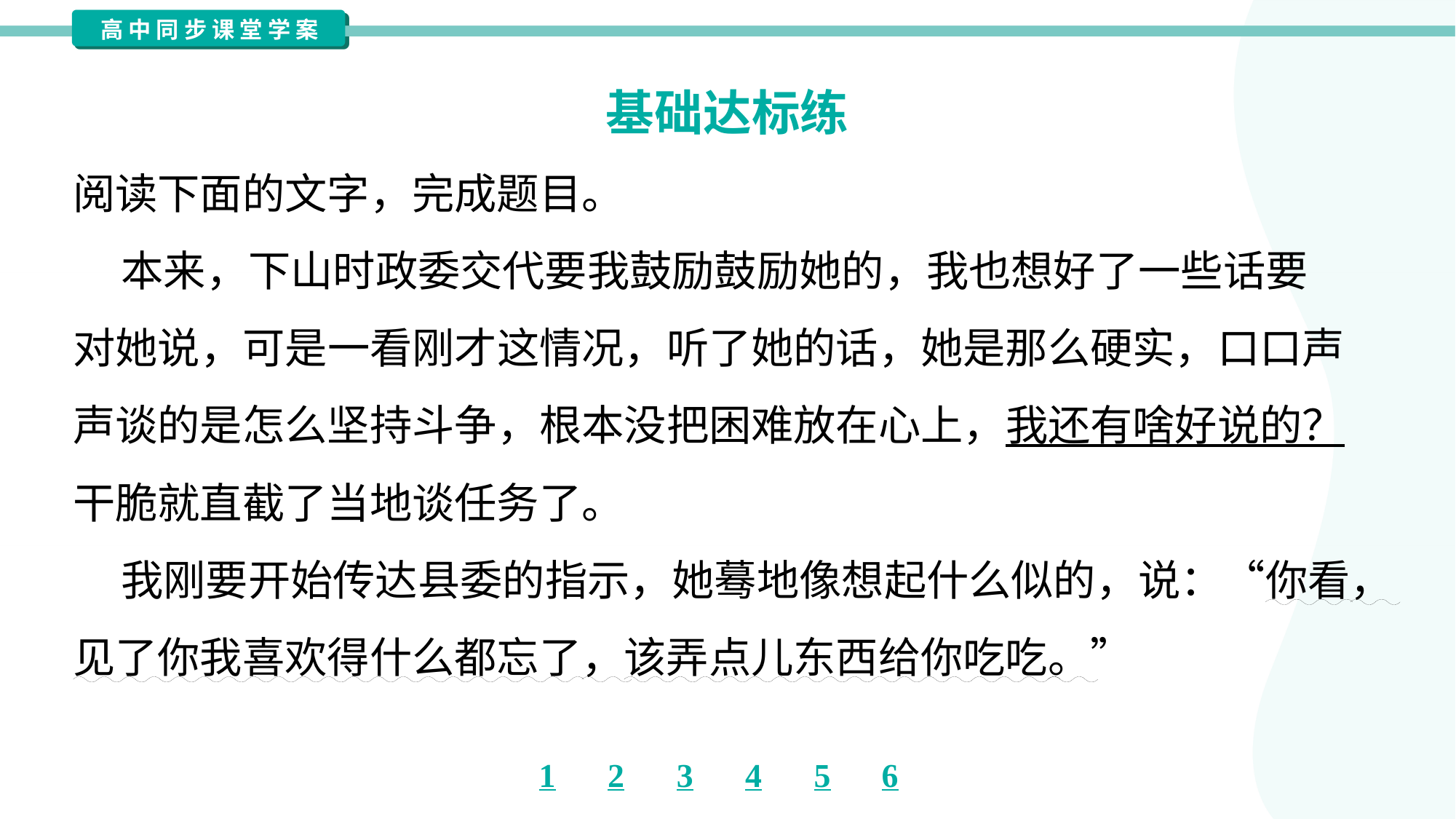

基础达标练
阅读下面的文字，完成题目。
    本来，下山时政委交代要我鼓励鼓励她的，我也想好了一些话要
对她说，可是一看刚才这情况，听了她的话，她是那么硬实，口口声
声谈的是怎么坚持斗争，根本没把困难放在心上，我还有啥好说的？
干脆就直截了当地谈任务了。
    我刚要开始传达县委的指示，她蓦地像想起什么似的，说：“你看，
见了你我喜欢得什么都忘了，该弄点儿东西给你吃吃。”